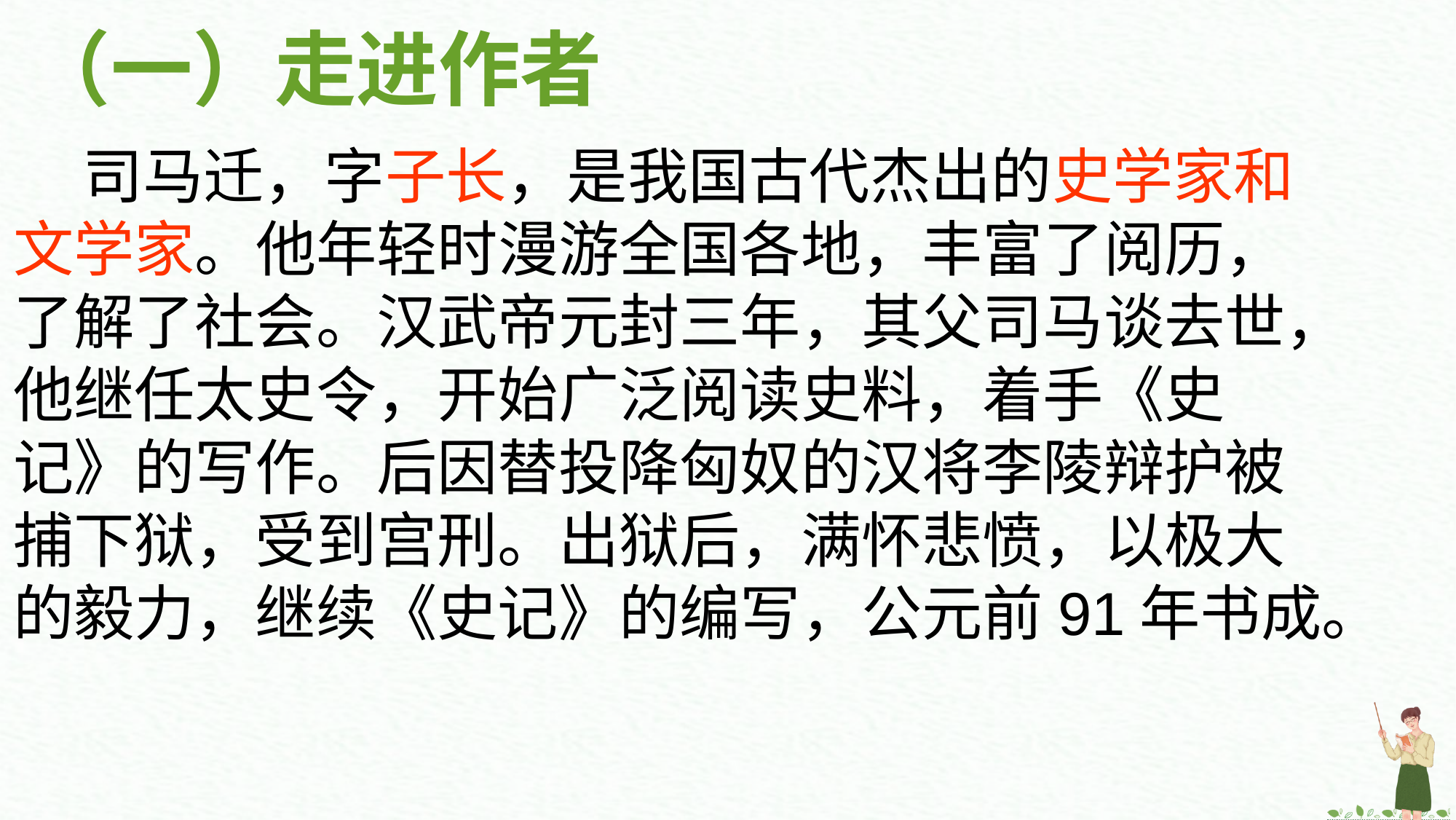

（一）走进作者
    司马迁，字子长，是我国古代杰出的史学家和文学家。他年轻时漫游全国各地，丰富了阅历，了解了社会。汉武帝元封三年，其父司马谈去世，他继任太史令，开始广泛阅读史料，着手《史记》的写作。后因替投降匈奴的汉将李陵辩护被捕下狱，受到宫刑。出狱后，满怀悲愤，以极大的毅力，继续《史记》的编写，公元前91年书成。